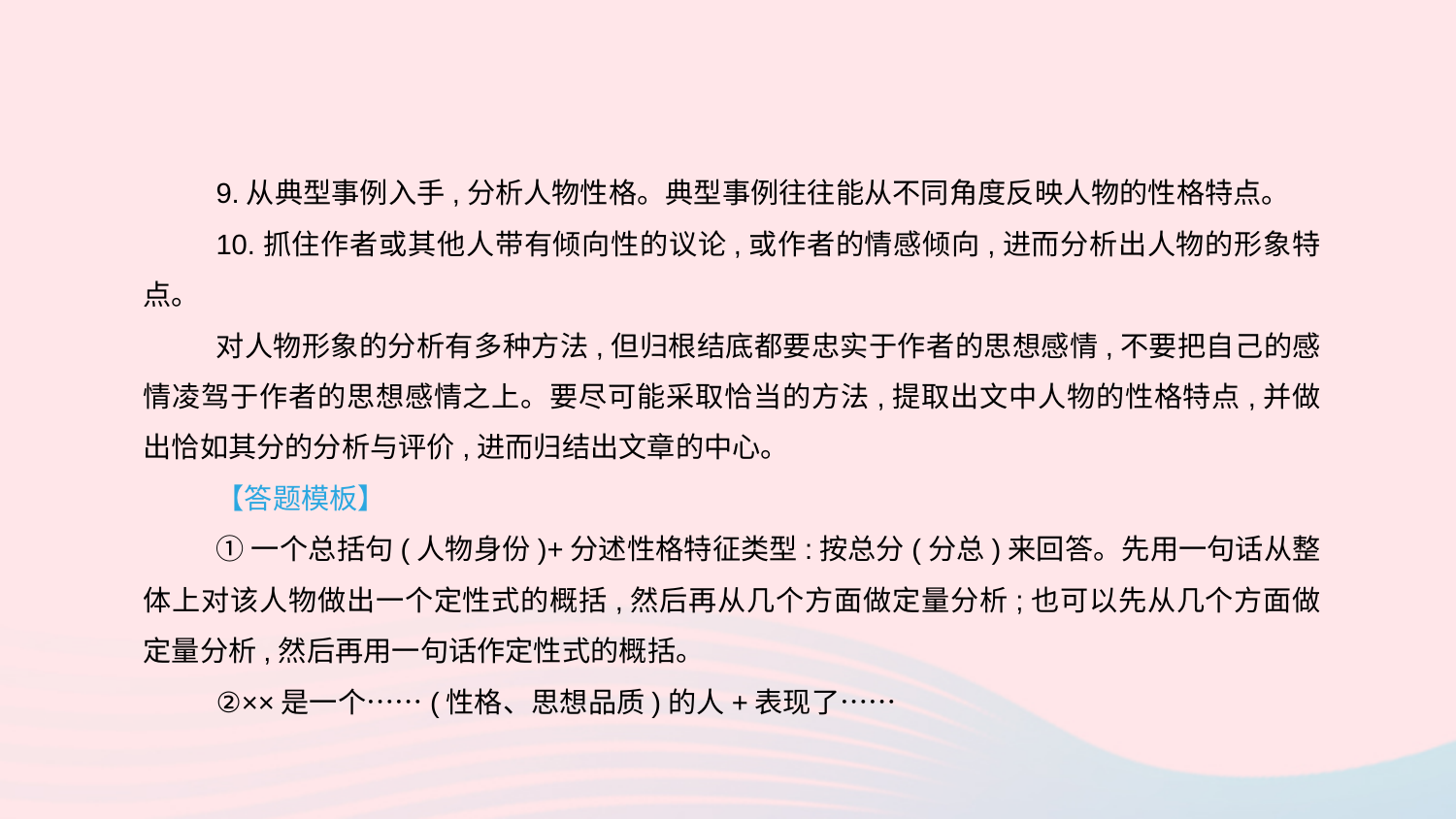

9.从典型事例入手,分析人物性格。典型事例往往能从不同角度反映人物的性格特点。
10.抓住作者或其他人带有倾向性的议论,或作者的情感倾向,进而分析出人物的形象特点。
对人物形象的分析有多种方法,但归根结底都要忠实于作者的思想感情,不要把自己的感情凌驾于作者的思想感情之上。要尽可能采取恰当的方法,提取出文中人物的性格特点,并做出恰如其分的分析与评价,进而归结出文章的中心。
【答题模板】
①一个总括句(人物身份)+分述性格特征类型:按总分(分总)来回答。先用一句话从整体上对该人物做出一个定性式的概括,然后再从几个方面做定量分析;也可以先从几个方面做定量分析,然后再用一句话作定性式的概括。
②××是一个……(性格、思想品质)的人+表现了……